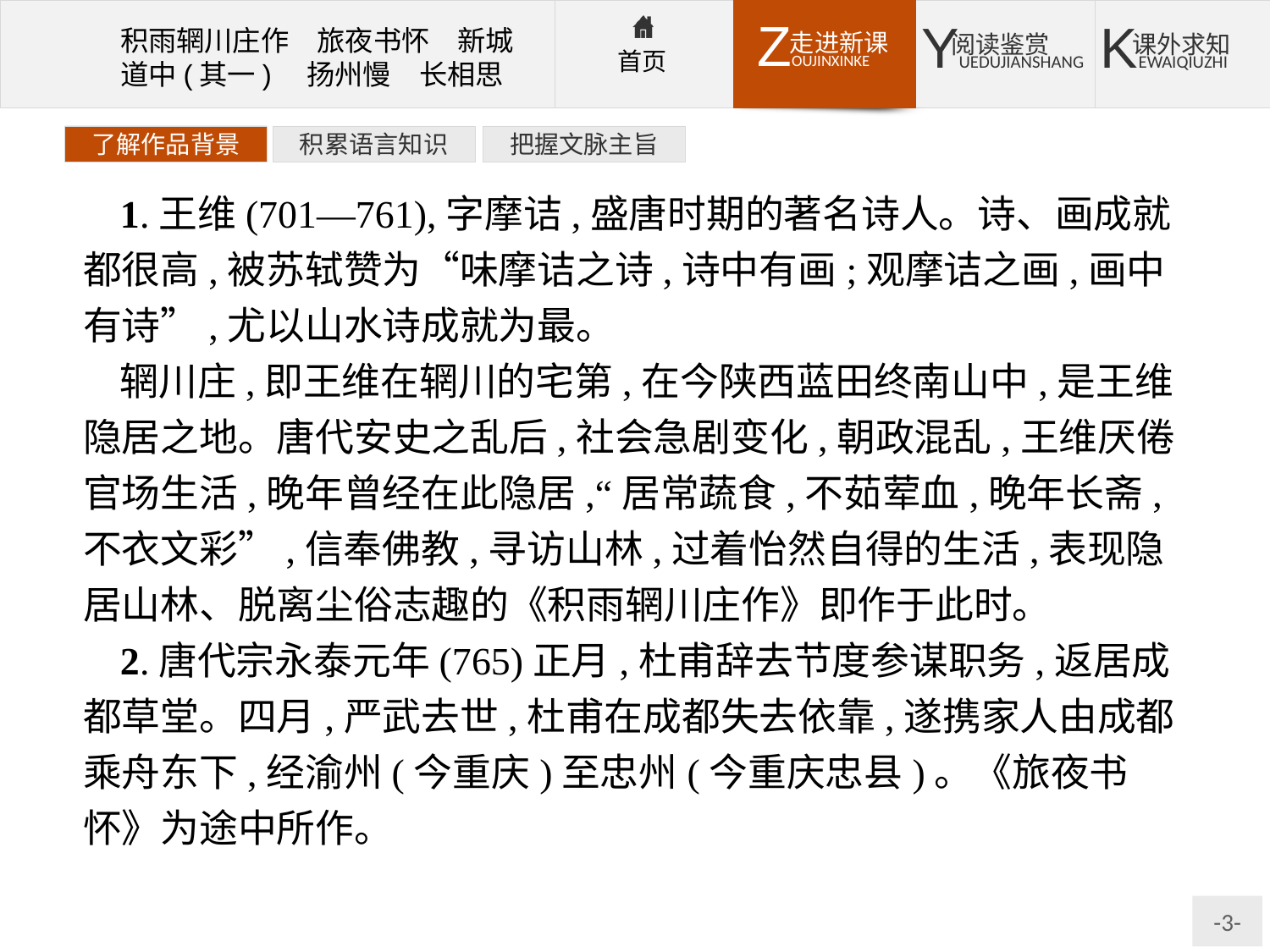

了解作品背景
积累语言知识
把握文脉主旨
1.王维(701—761),字摩诘,盛唐时期的著名诗人。诗、画成就都很高,被苏轼赞为“味摩诘之诗,诗中有画;观摩诘之画,画中有诗”,尤以山水诗成就为最。
辋川庄,即王维在辋川的宅第,在今陕西蓝田终南山中,是王维隐居之地。唐代安史之乱后,社会急剧变化,朝政混乱,王维厌倦官场生活,晚年曾经在此隐居,“居常蔬食,不茹荤血,晚年长斋,不衣文彩”,信奉佛教,寻访山林,过着怡然自得的生活,表现隐居山林、脱离尘俗志趣的《积雨辋川庄作》即作于此时。
2.唐代宗永泰元年(765)正月,杜甫辞去节度参谋职务,返居成都草堂。四月,严武去世,杜甫在成都失去依靠,遂携家人由成都乘舟东下,经渝州(今重庆)至忠州(今重庆忠县)。《旅夜书怀》为途中所作。